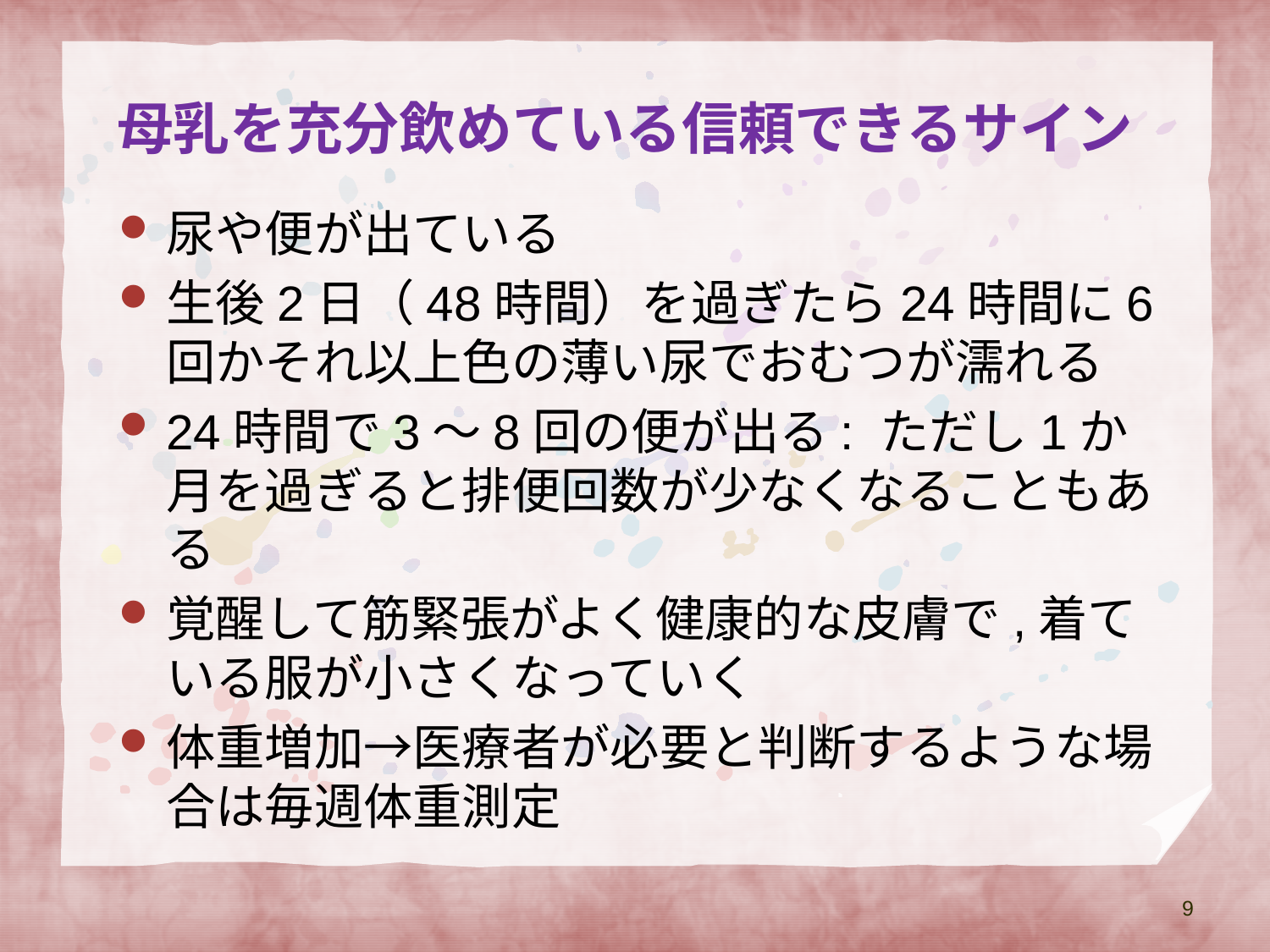

# 母乳を充分飲めている信頼できるサイン
尿や便が出ている
生後2日（48時間）を過ぎたら24時間に6回かそれ以上色の薄い尿でおむつが濡れる
24時間で3〜8回の便が出る: ただし1か月を過ぎると排便回数が少なくなることもある
覚醒して筋緊張がよく健康的な皮膚で,着ている服が小さくなっていく
体重増加→医療者が必要と判断するような場合は毎週体重測定

9